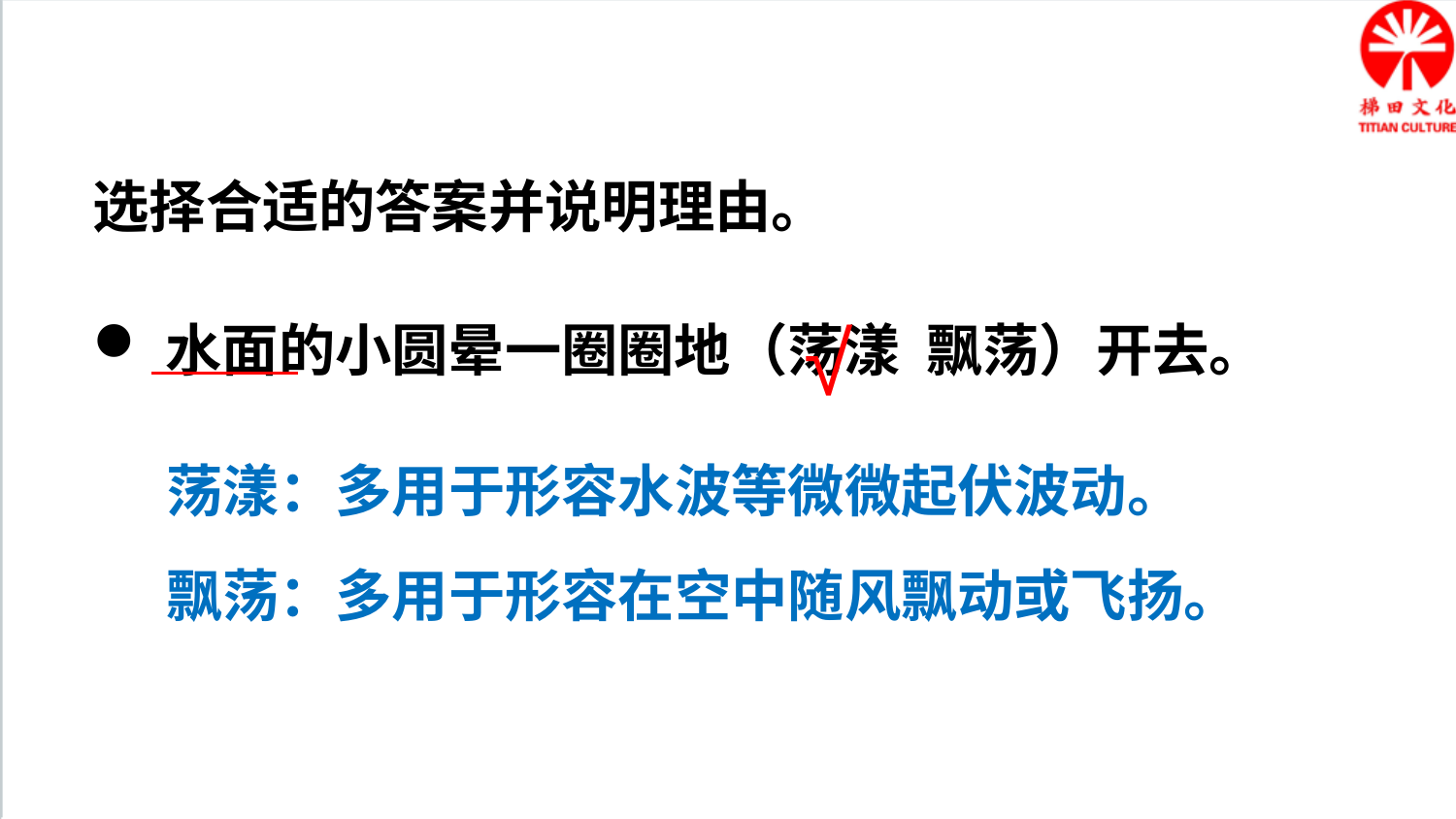

选择合适的答案并说明理由。
水面的小圆晕一圈圈地（荡漾  飘荡）开去。
√
荡漾：多用于形容水波等微微起伏波动。
飘荡：多用于形容在空中随风飘动或飞扬。